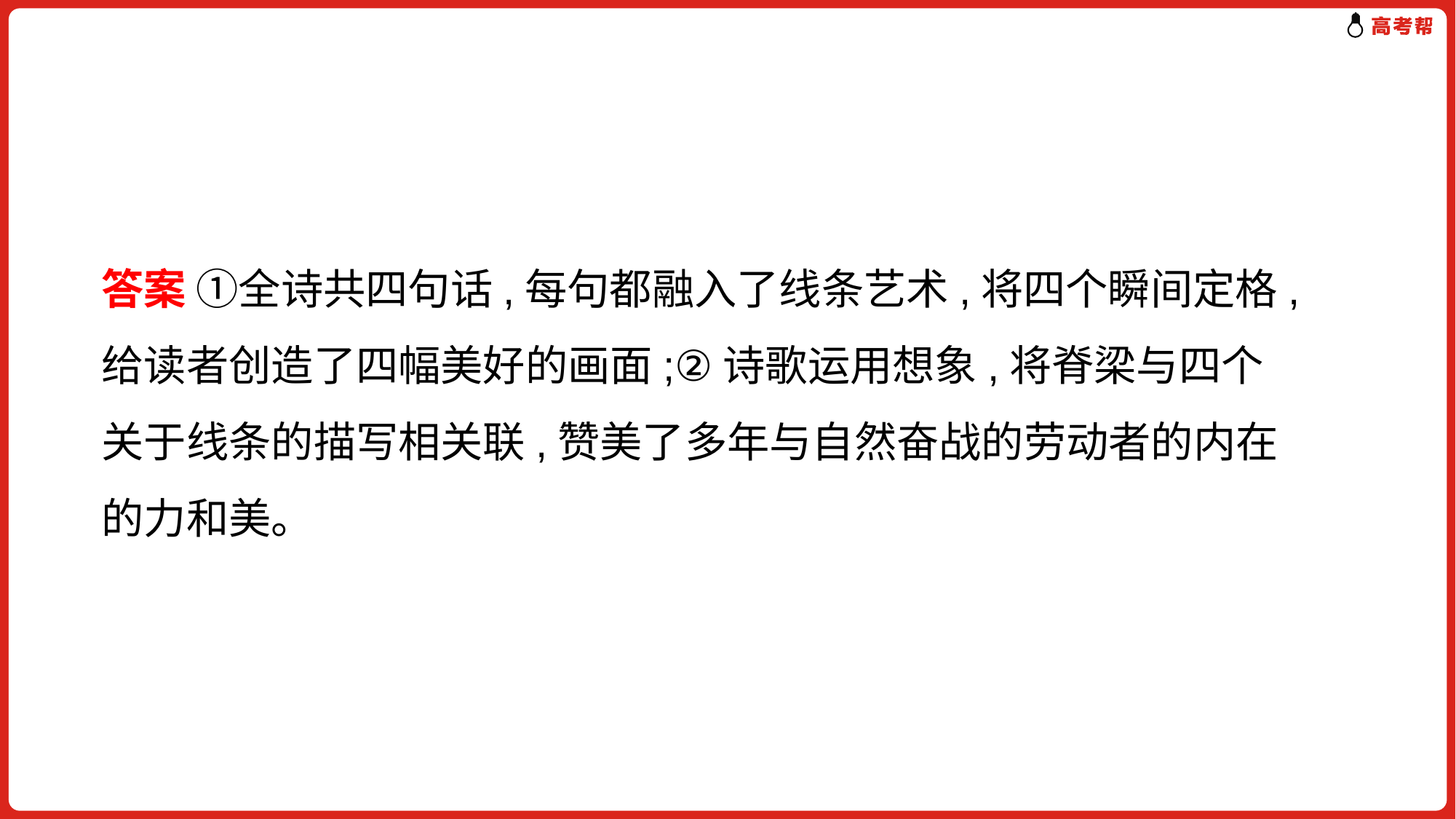

答案 ①全诗共四句话,每句都融入了线条艺术,将四个瞬间定格,给读者创造了四幅美好的画面;②诗歌运用想象,将脊梁与四个关于线条的描写相关联,赞美了多年与自然奋战的劳动者的内在的力和美。